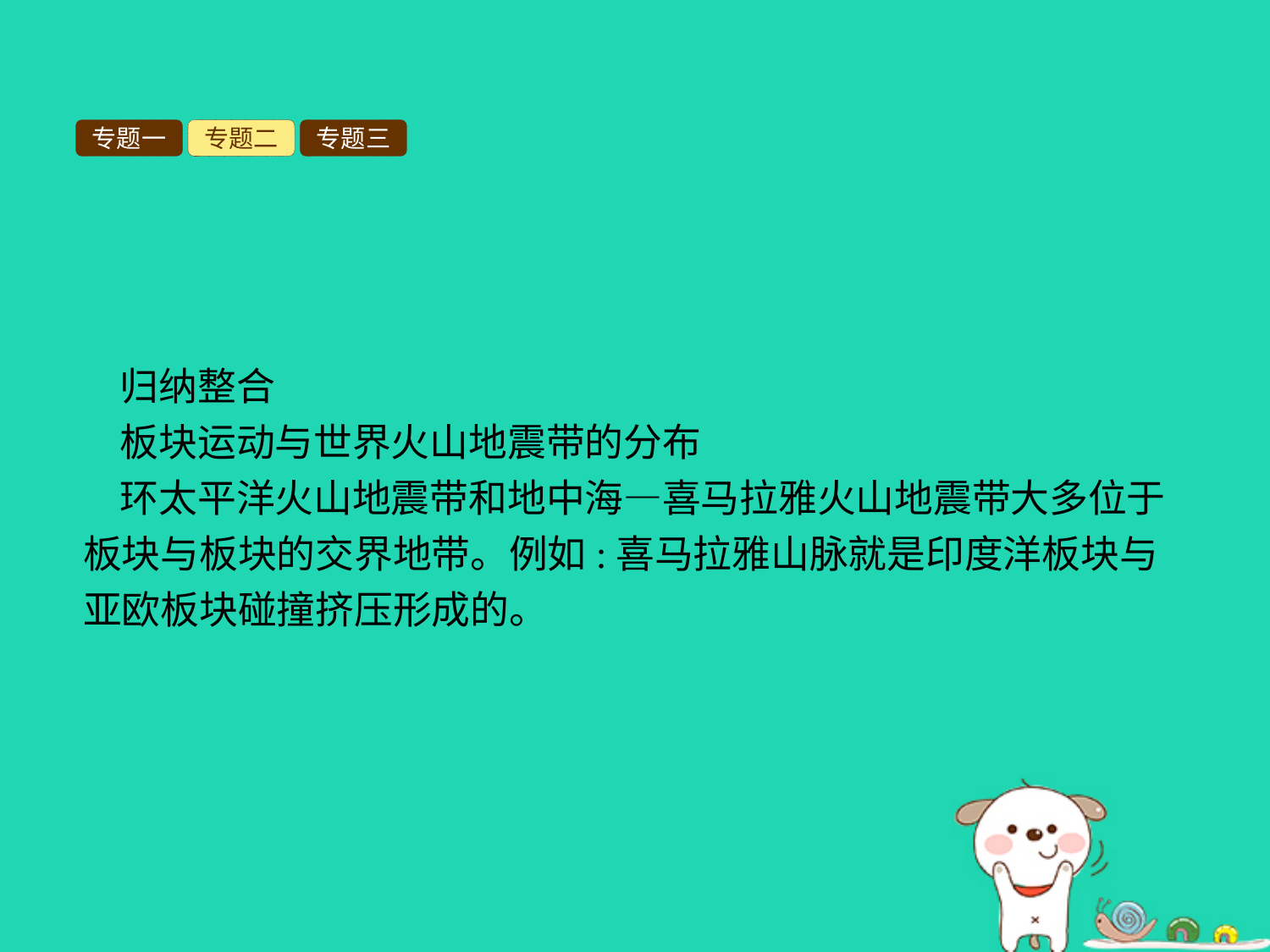

专题一
专题二
专题三
归纳整合
板块运动与世界火山地震带的分布
环太平洋火山地震带和地中海—喜马拉雅火山地震带大多位于板块与板块的交界地带。例如:喜马拉雅山脉就是印度洋板块与亚欧板块碰撞挤压形成的。